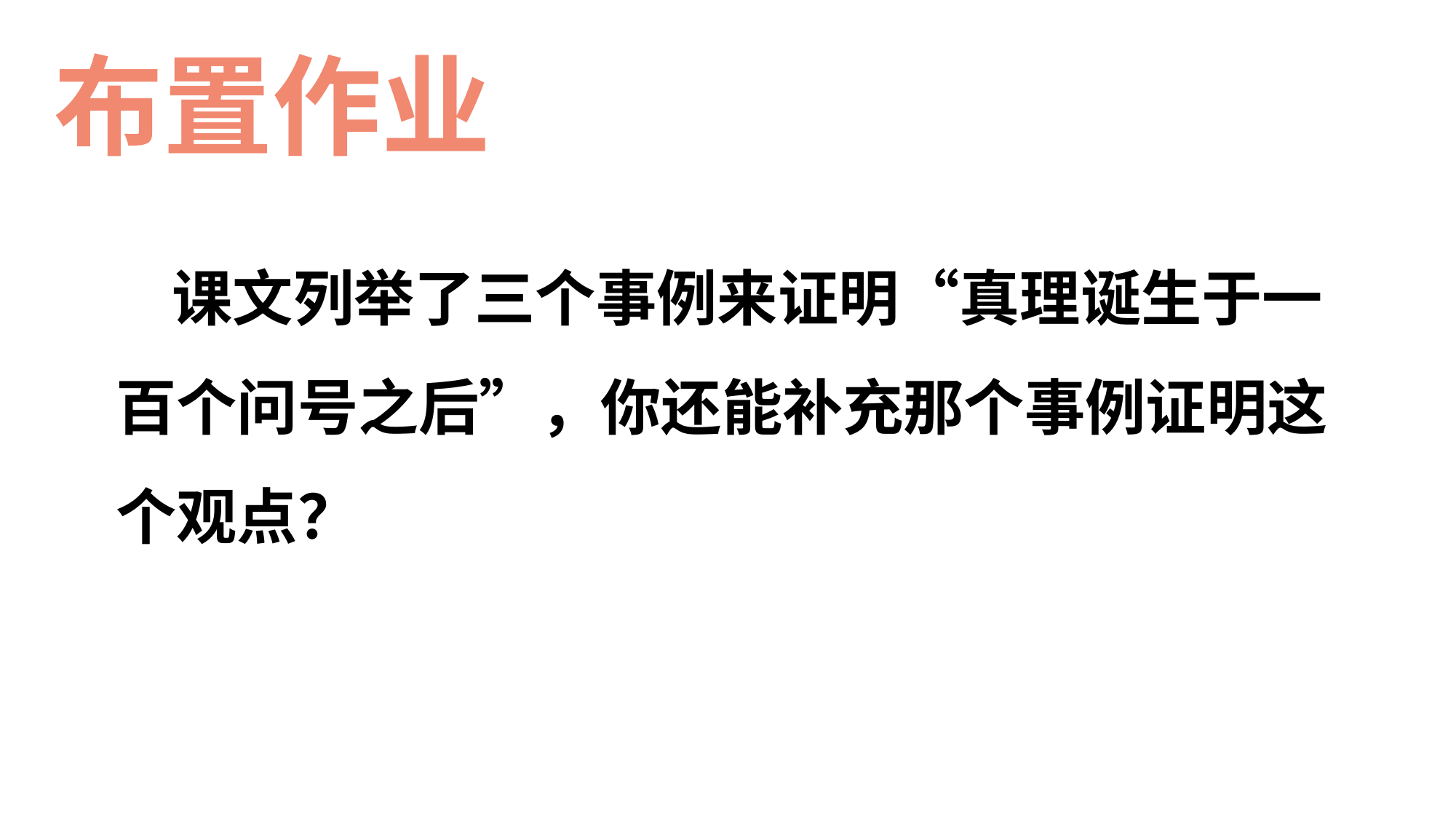

布置作业
   课文列举了三个事例来证明“真理诞生于一百个问号之后”，你还能补充那个事例证明这个观点？